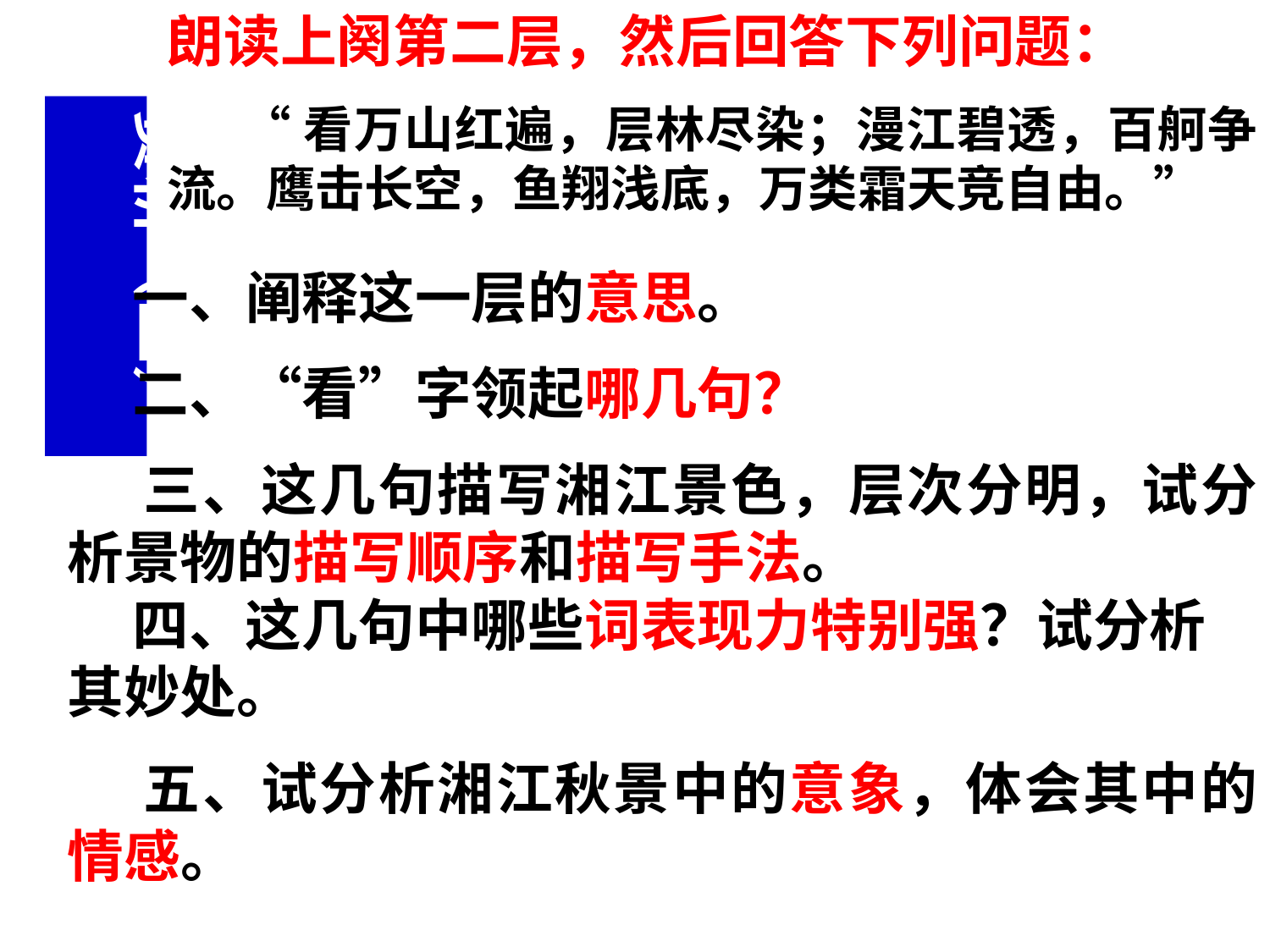

朗读上阕第二层，然后回答下列问题：
       “看万山红遍，层林尽染；漫江碧透，百舸争流。鹰击长空，鱼翔浅底，万类霜天竞自由。”
赏析（二）
    一、阐释这一层的意思。
    二、“看”字领起哪几句？
    三、这几句描写湘江景色，层次分明，试分析景物的描写顺序和描写手法。
    四、这几句中哪些词表现力特别强？试分析其妙处。
    五、试分析湘江秋景中的意象，体会其中的情感。

21